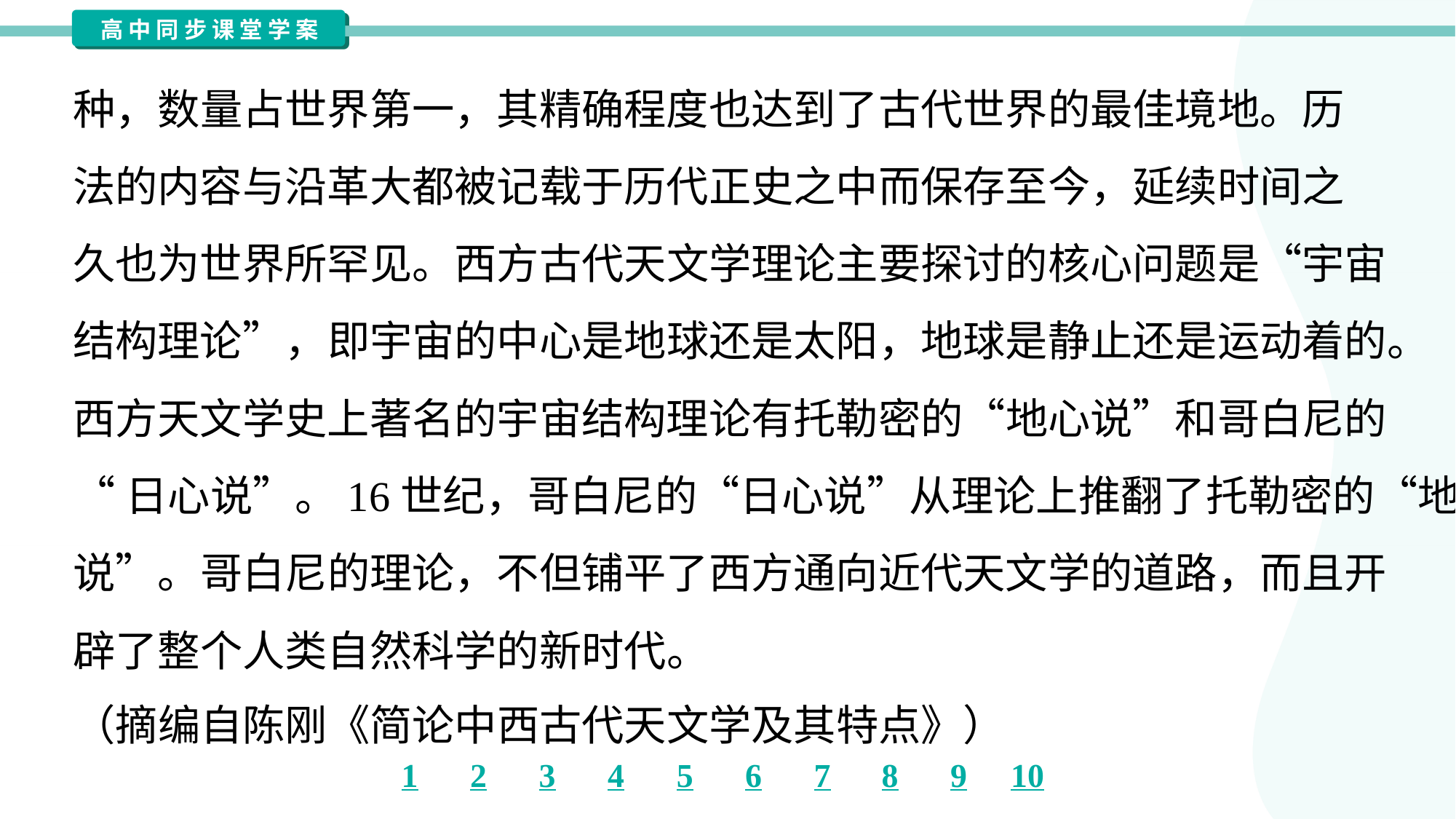

种，数量占世界第一，其精确程度也达到了古代世界的最佳境地。历
法的内容与沿革大都被记载于历代正史之中而保存至今，延续时间之
久也为世界所罕见。西方古代天文学理论主要探讨的核心问题是“宇宙
结构理论”，即宇宙的中心是地球还是太阳，地球是静止还是运动着的。
西方天文学史上著名的宇宙结构理论有托勒密的“地心说”和哥白尼的
“日心说”。16世纪，哥白尼的“日心说”从理论上推翻了托勒密的“地心
说”。哥白尼的理论，不但铺平了西方通向近代天文学的道路，而且开
辟了整个人类自然科学的新时代。
（摘编自陈刚《简论中西古代天文学及其特点》）#1.2.4